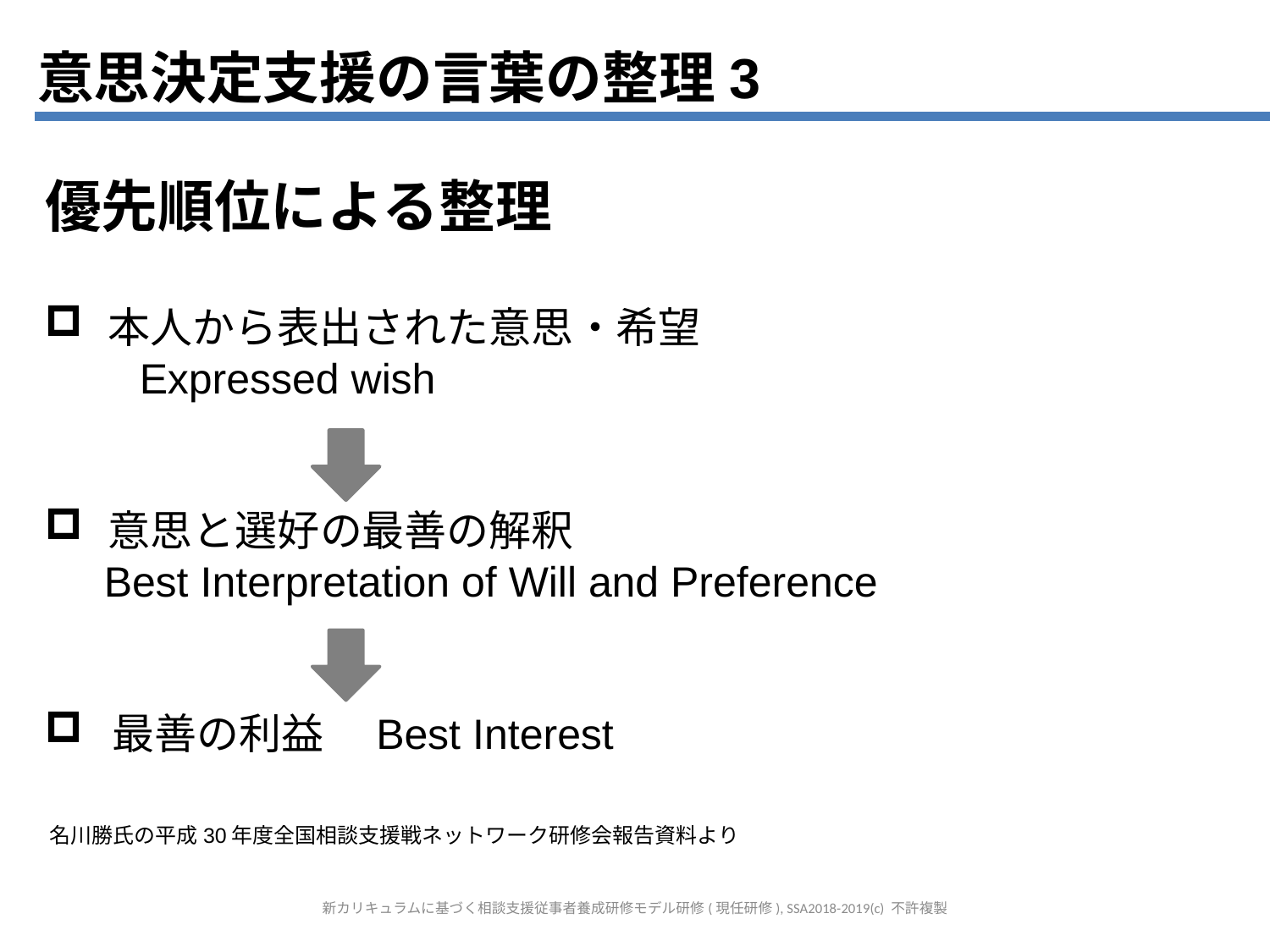

意思決定支援の言葉の整理3
優先順位による整理
本人から表出された意思・希望
　　Expressed wish

意思と選好の最善の解釈
     Best Interpretation of Will and Preference

 最善の利益　Best Interest

名川勝氏の平成30年度全国相談支援戦ネットワーク研修会報告資料より
新カリキュラムに基づく相談支援従事者養成研修モデル研修(現任研修), SSA2018-2019(c) 不許複製